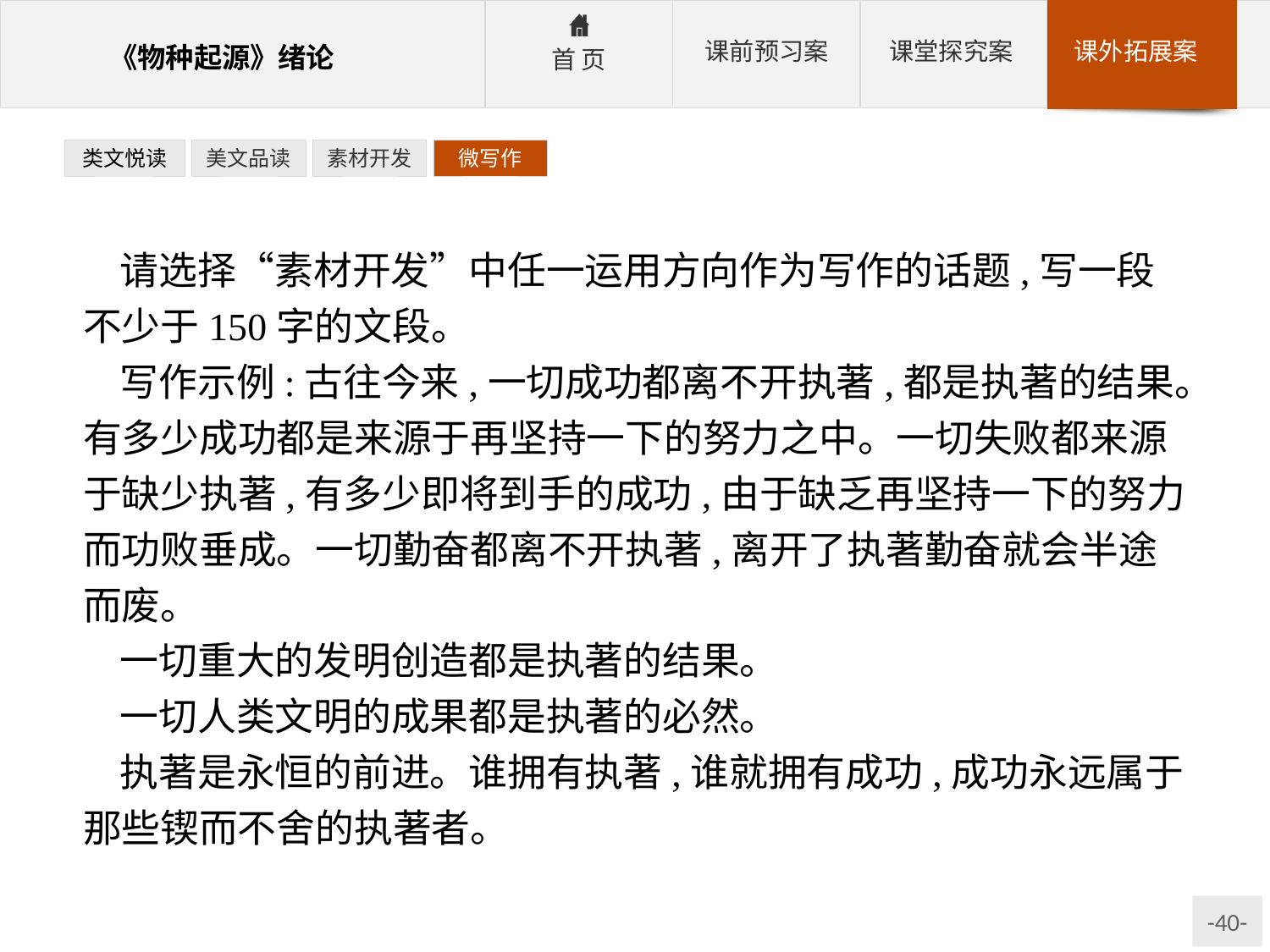

类文悦读
美文品读
素材开发
微写作
请选择“素材开发”中任一运用方向作为写作的话题,写一段不少于150字的文段。
写作示例:古往今来,一切成功都离不开执著,都是执著的结果。有多少成功都是来源于再坚持一下的努力之中。一切失败都来源于缺少执著,有多少即将到手的成功,由于缺乏再坚持一下的努力而功败垂成。一切勤奋都离不开执著,离开了执著勤奋就会半途而废。
一切重大的发明创造都是执著的结果。
一切人类文明的成果都是执著的必然。
执著是永恒的前进。谁拥有执著,谁就拥有成功,成功永远属于那些锲而不舍的执著者。